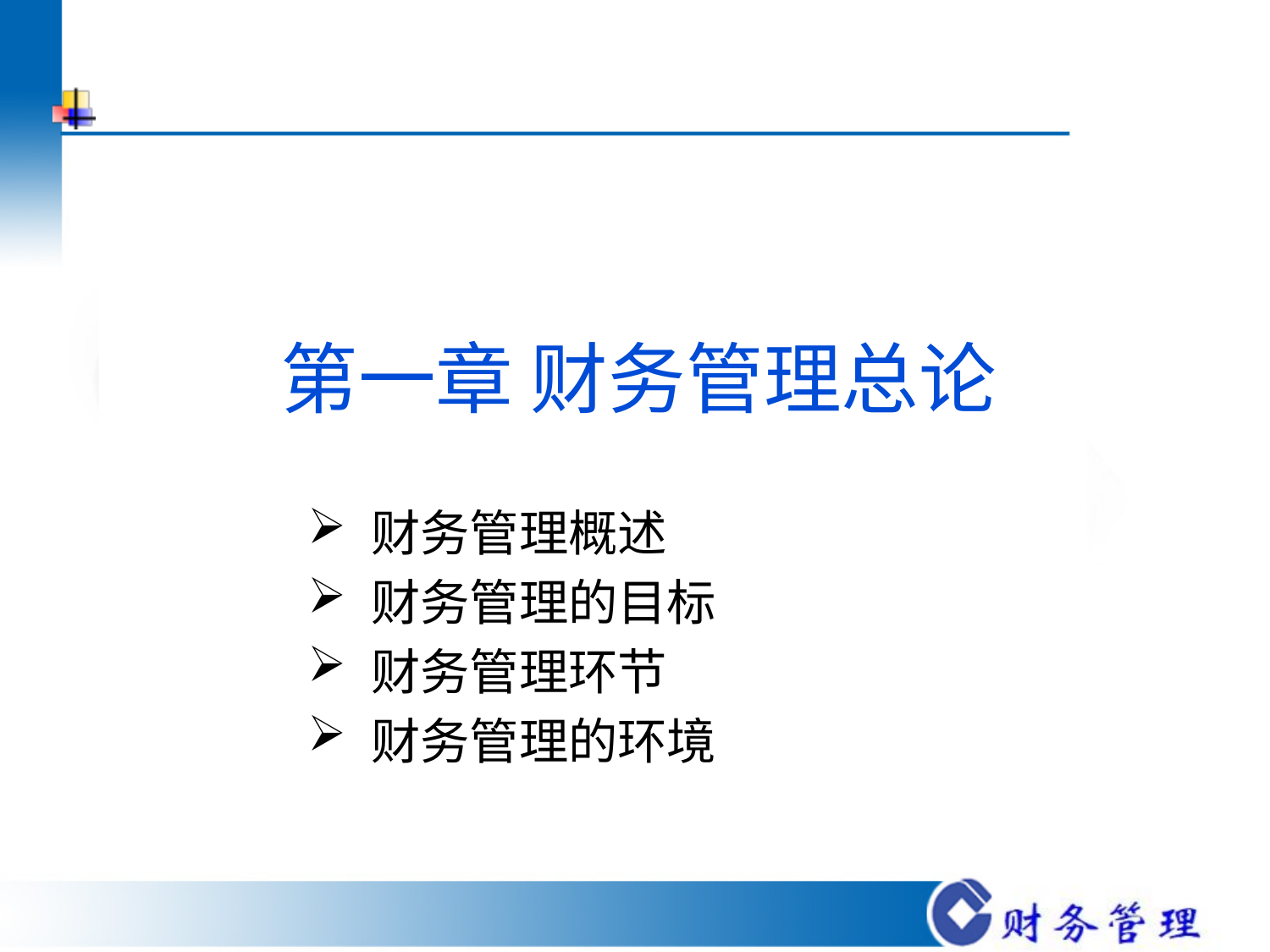

# 第一章 财务管理总论
财务管理概述
财务管理的目标
财务管理环节
财务管理的环境